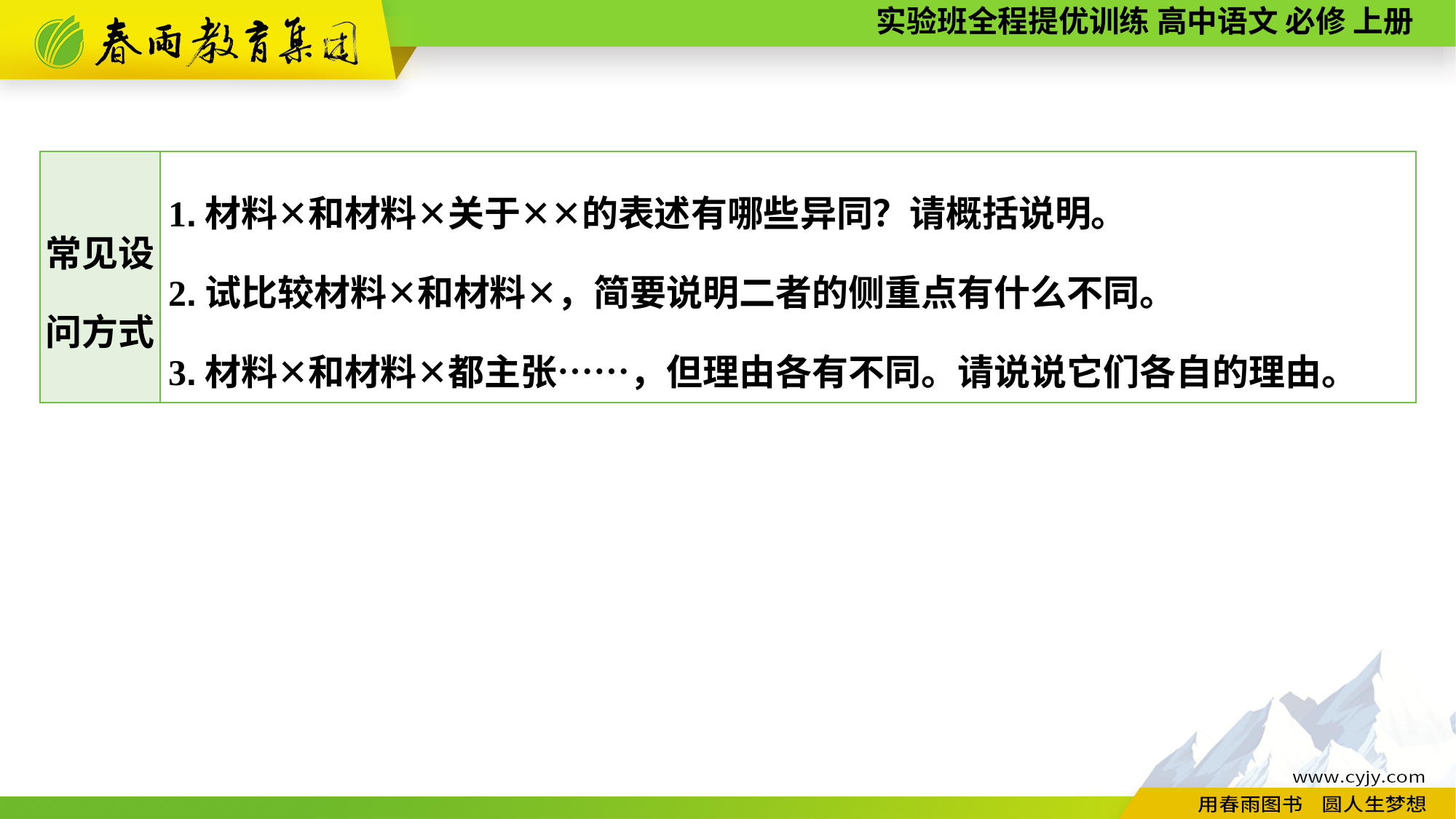

| 常见设问方式 | 1.材料✕和材料✕关于✕✕的表述有哪些异同？请概括说明。 2.试比较材料✕和材料✕，简要说明二者的侧重点有什么不同。 3.材料✕和材料✕都主张……，但理由各有不同。请说说它们各自的理由。 |
| --- | --- |